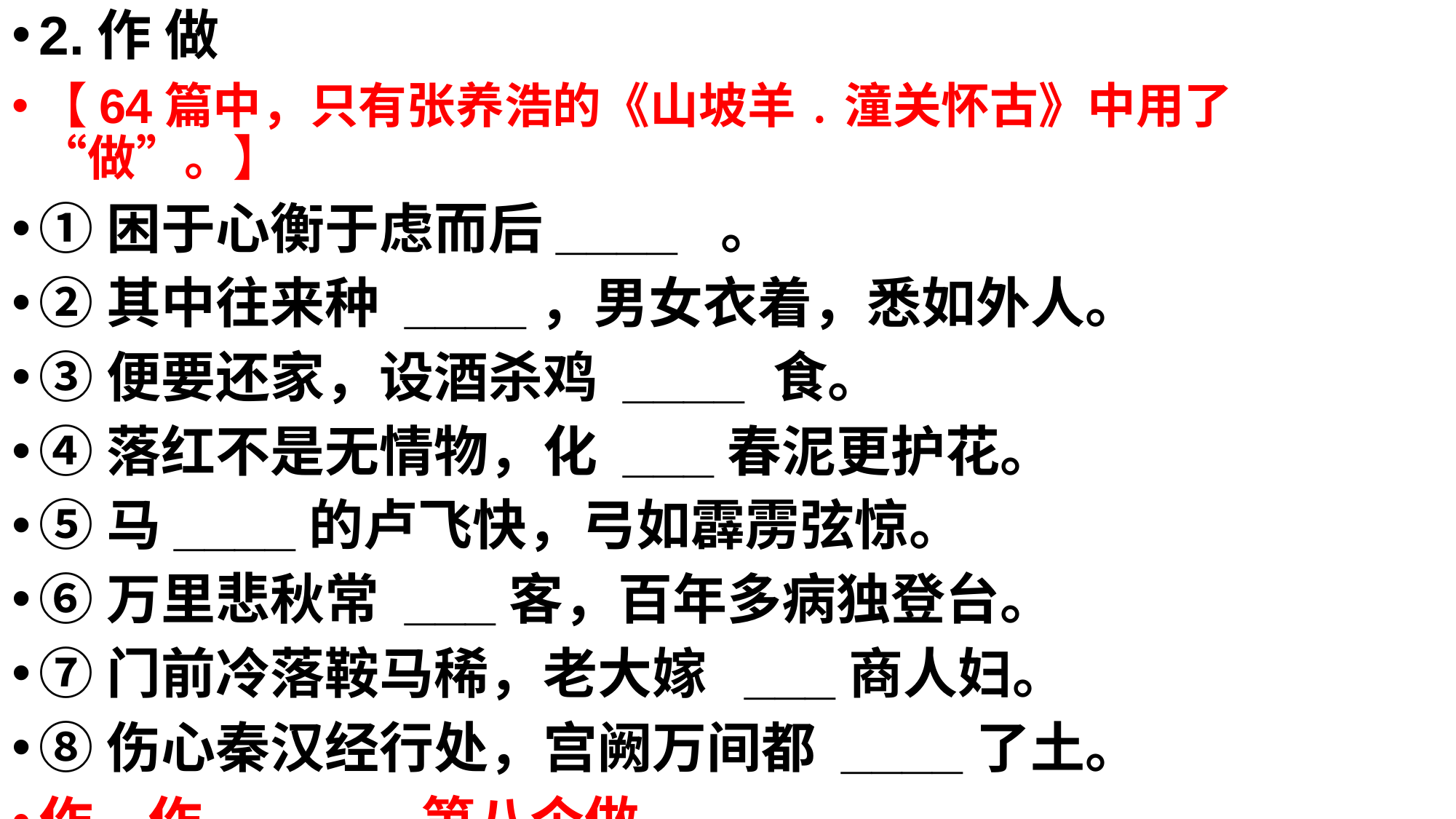

2.作 做
【64篇中，只有张养浩的《山坡羊﹒潼关怀古》中用了“做”。】
①困于心衡于虑而后____  。
②其中往来种 ____，男女衣着，悉如外人。
③便要还家，设酒杀鸡 ____ 食。
④落红不是无情物，化 ___春泥更护花。
⑤马____的卢飞快，弓如霹雳弦惊。
⑥万里悲秋常 ___客，百年多病独登台。
⑦门前冷落鞍马稀，老大嫁  ___商人妇。
⑧伤心秦汉经行处，宫阙万间都 ____了土。
作，作，。。。第八个做